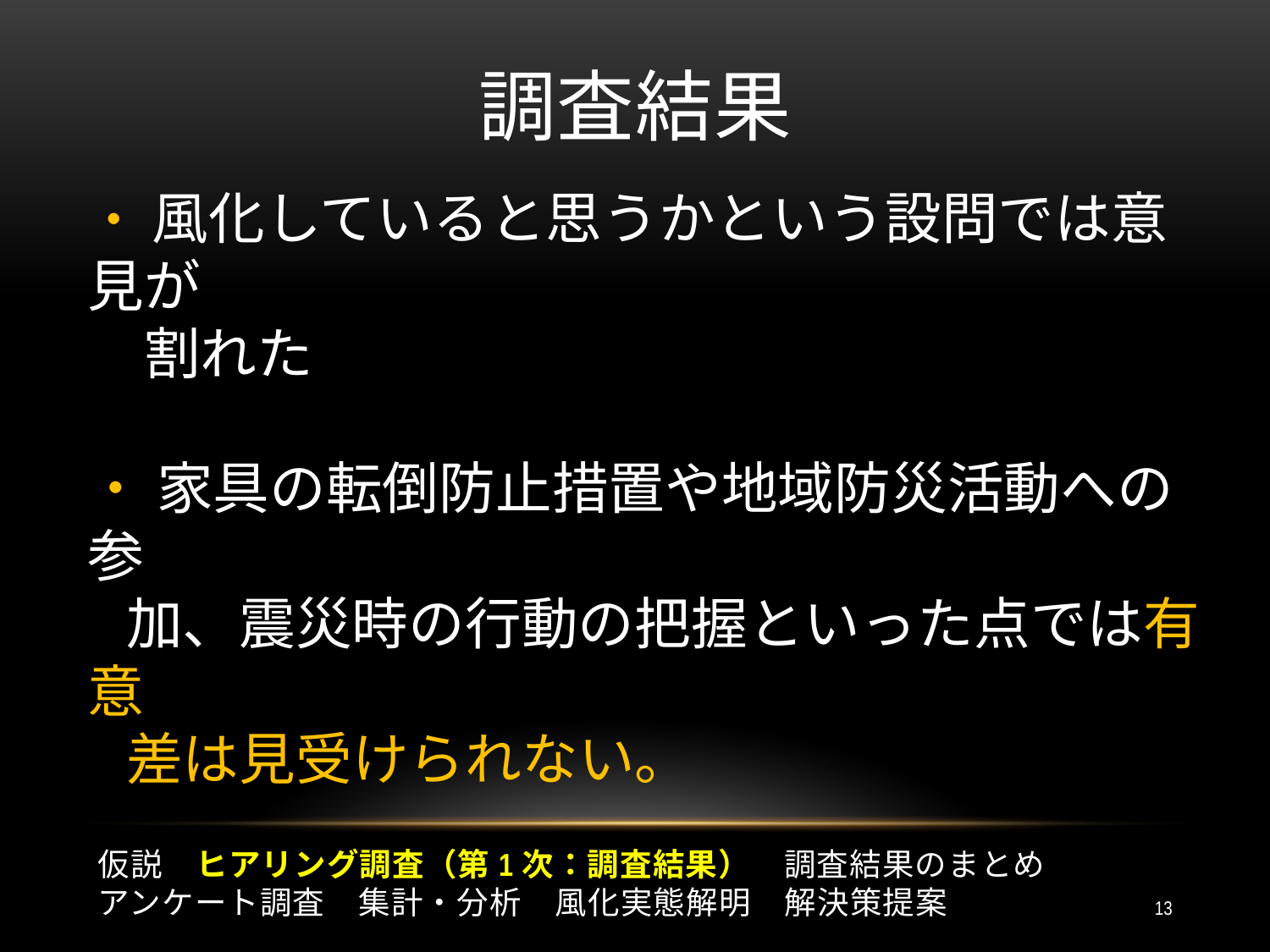

調査結果
・ 風化していると思うかという設問では意見が
　割れた

・ 家具の転倒防止措置や地域防災活動への参
  加、震災時の行動の把握といった点では有意
  差は見受けられない。

仮説　ヒアリング調査（第1次：調査結果）　調査結果のまとめ
アンケート調査　集計・分析　風化実態解明　解決策提案
13